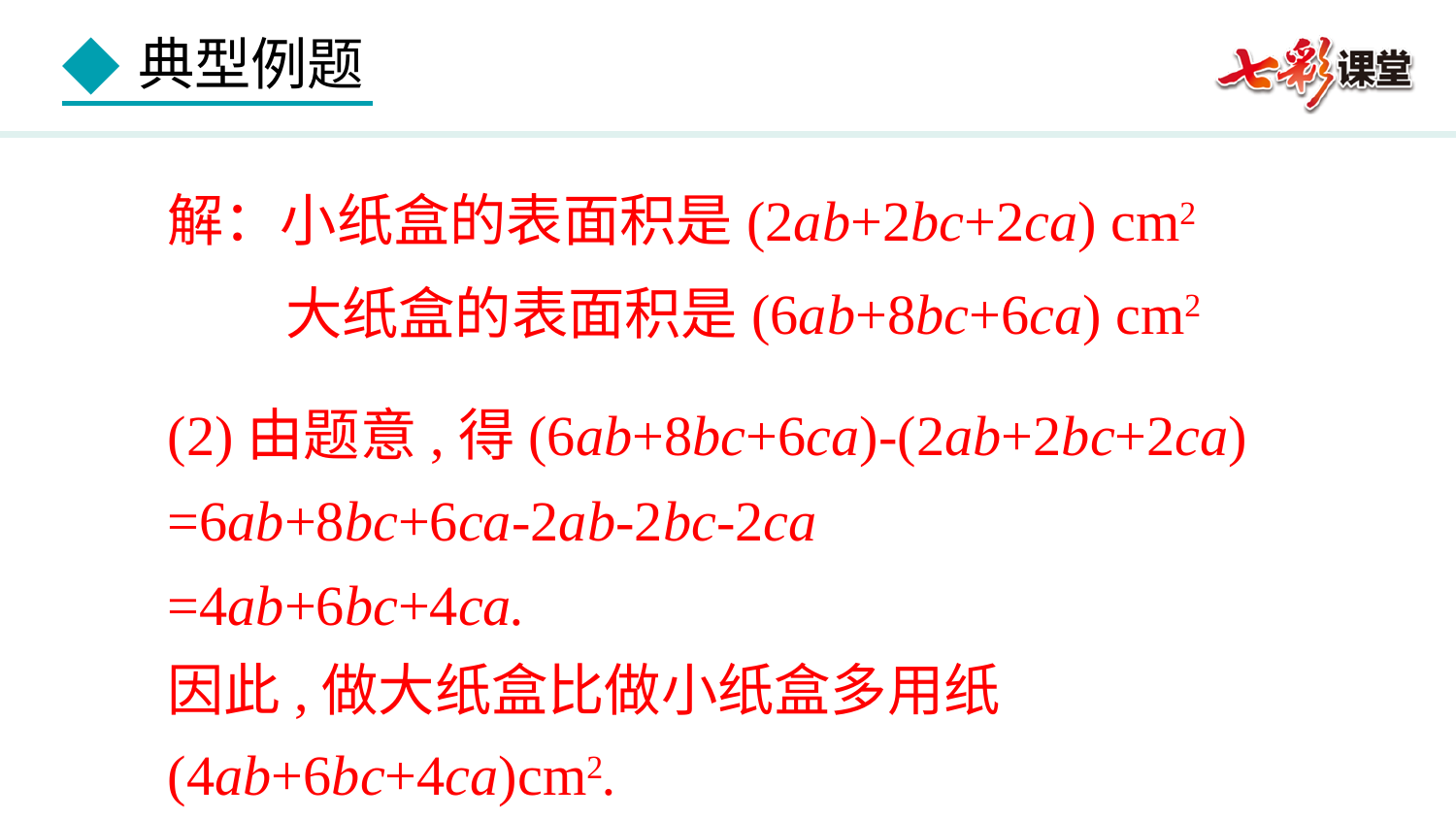

解：小纸盒的表面积是(2ab+2bc+2ca) cm2

大纸盒的表面积是(6ab+8bc+6ca) cm2
(2)由题意,得(6ab+8bc+6ca)-(2ab+2bc+2ca)
=6ab+8bc+6ca-2ab-2bc-2ca
=4ab+6bc+4ca.
因此,做大纸盒比做小纸盒多用纸(4ab+6bc+4ca)cm2.